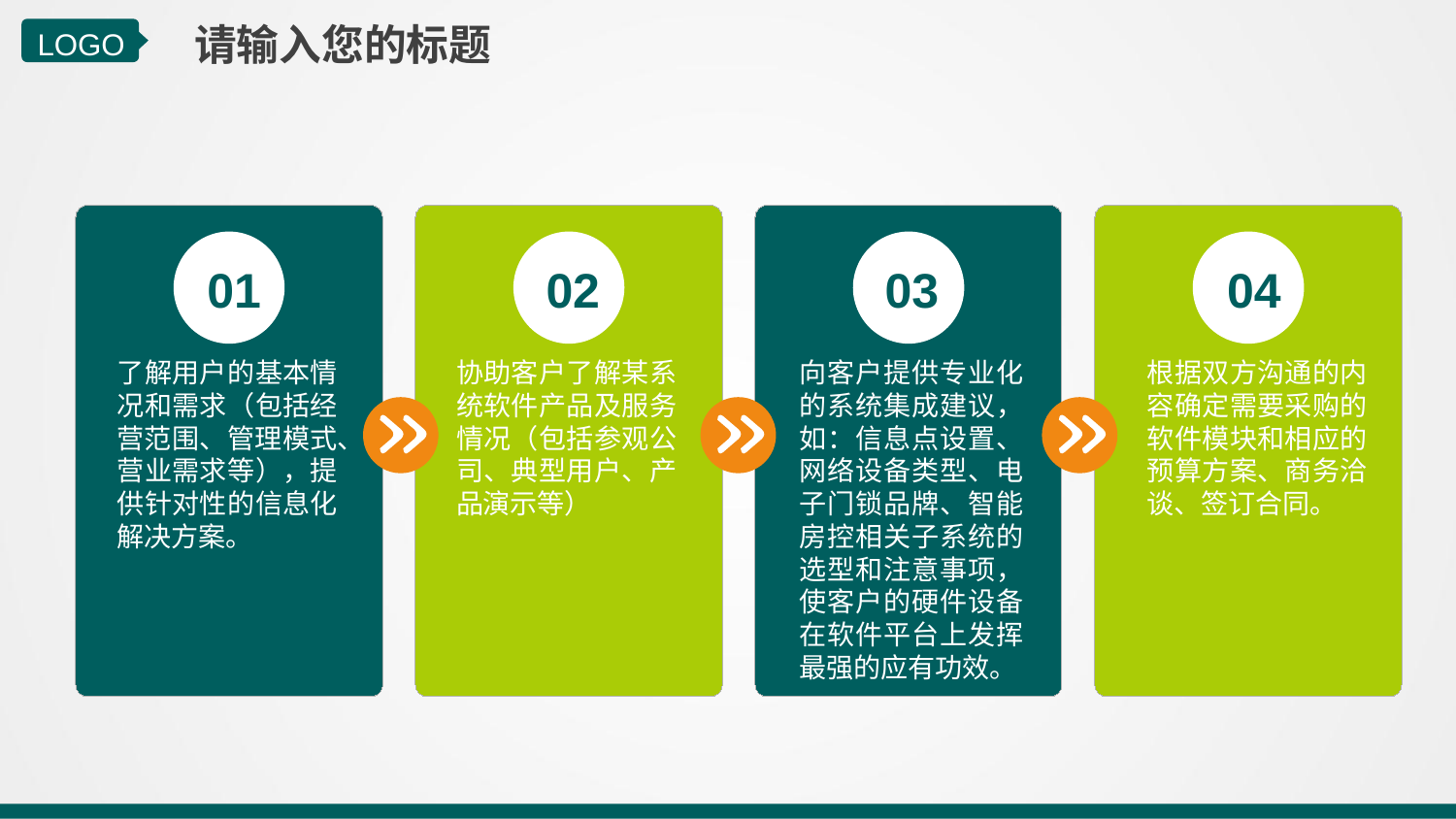

请输入您的标题
LOGO

01

02

03

04
了解用户的基本情况和需求（包括经营范围、管理模式、营业需求等），提供针对性的信息化解决方案。
向客户提供专业化的系统集成建议，如：信息点设置、网络设备类型、电子门锁品牌、智能房控相关子系统的选型和注意事项，使客户的硬件设备在软件平台上发挥最强的应有功效。
协助客户了解某系统软件产品及服务情况（包括参观公司、典型用户、产品演示等）
根据双方沟通的内容确定需要采购的软件模块和相应的预算方案、商务洽谈、签订合同。